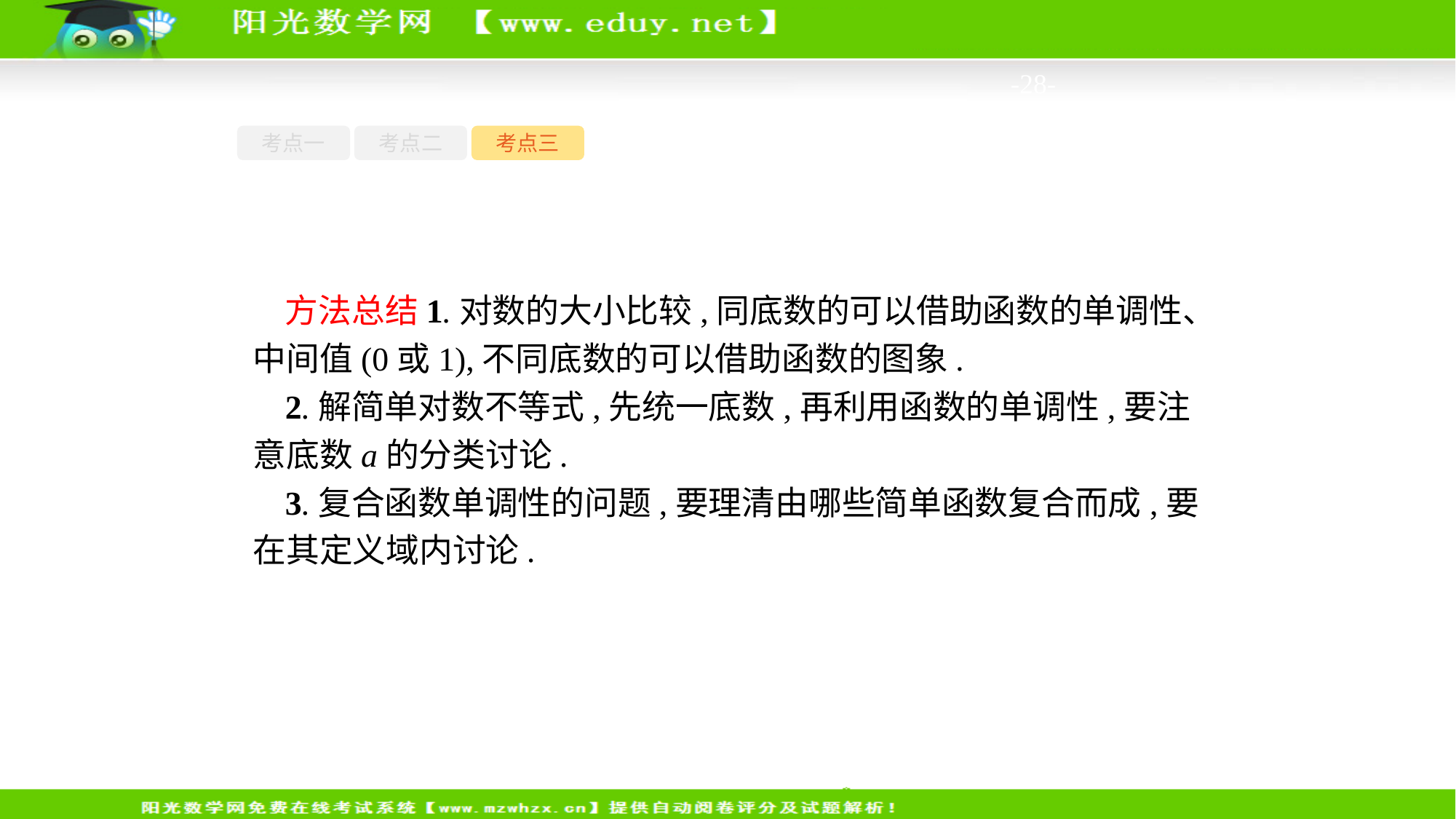

-28-
考点一
考点二
考点三
方法总结1.对数的大小比较,同底数的可以借助函数的单调性、中间值(0或1),不同底数的可以借助函数的图象.
2.解简单对数不等式,先统一底数,再利用函数的单调性,要注意底数a的分类讨论.
3.复合函数单调性的问题,要理清由哪些简单函数复合而成,要在其定义域内讨论.